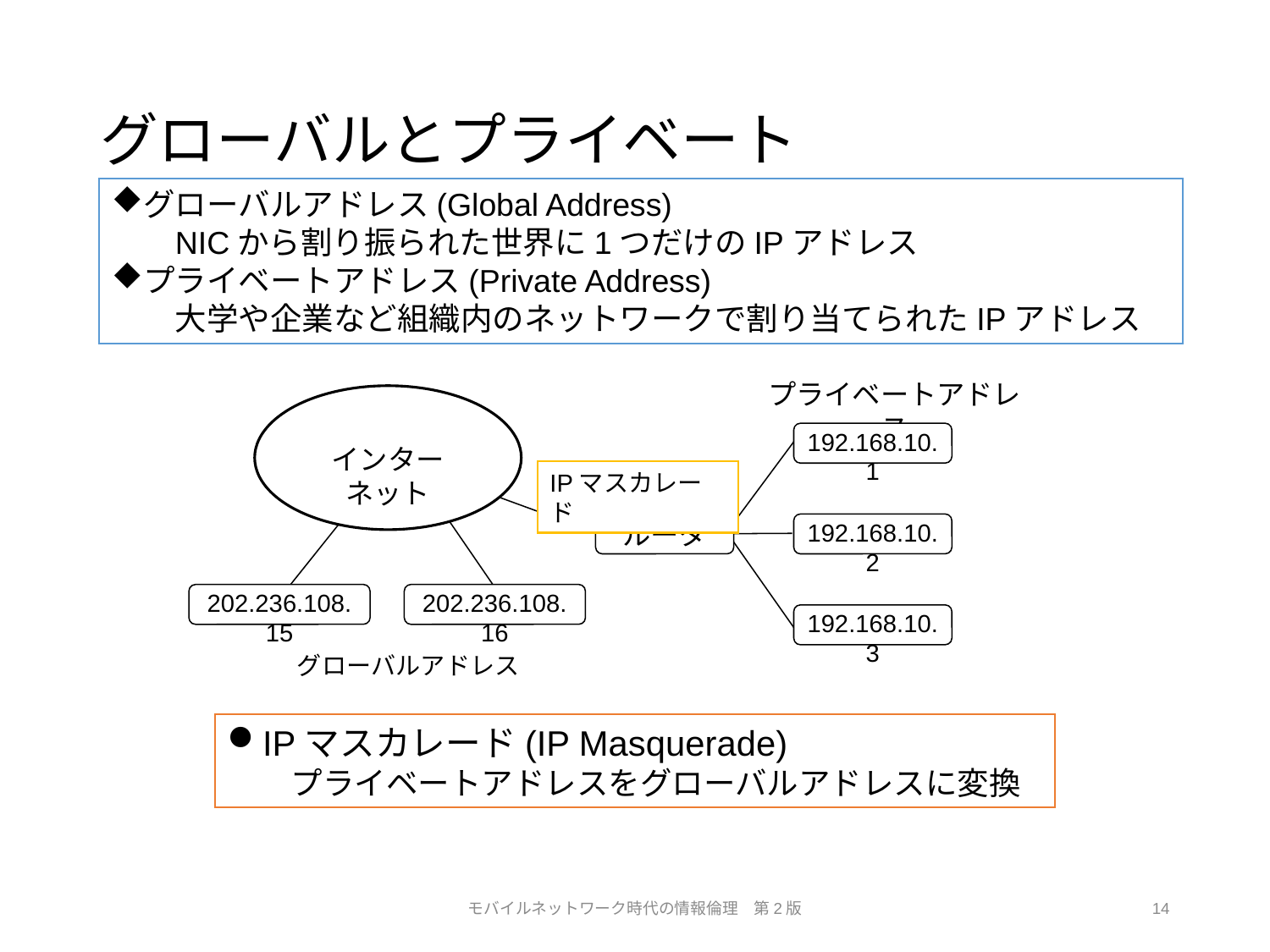

# グローバルとプライベート
グローバルアドレス(Global Address)
NICから割り振られた世界に1つだけのIPアドレス
プライベートアドレス(Private Address)
大学や企業など組織内のネットワークで割り当てられたIPアドレス
プライベートアドレス

インターネット
192.168.10.1
IPマスカレード
ルータ
192.168.10.2
202.236.108.15
202.236.108.16
192.168.10.3
グローバルアドレス
IPマスカレード(IP Masquerade)
プライベートアドレスをグローバルアドレスに変換
モバイルネットワーク時代の情報倫理　第2版
14